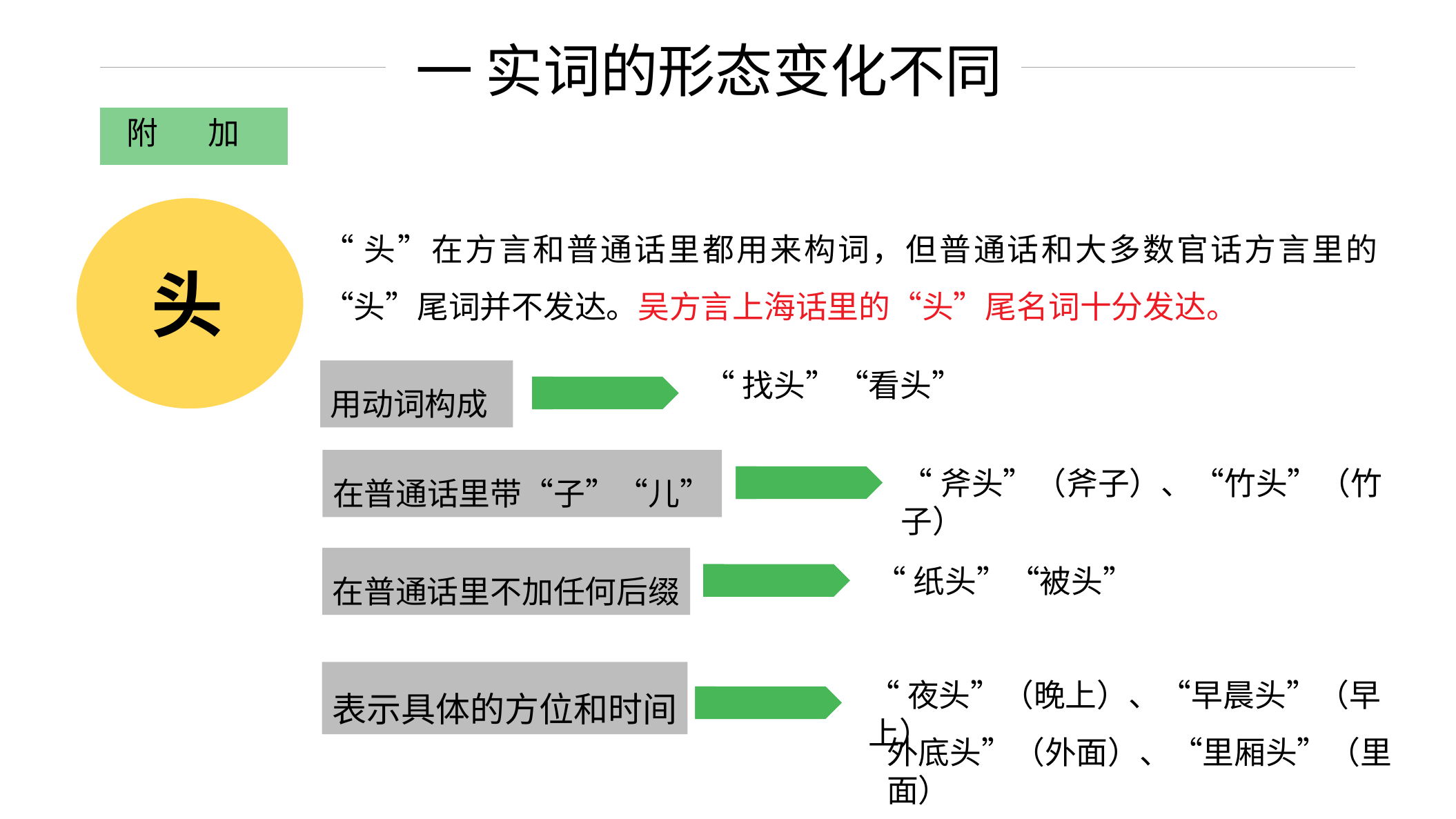

一 实词的形态变化不同

附       加

“头”在方言和普通话里都用来构词，但普通话和大多数官话方言里的“头”尾词并不发达。吴方言上海话里的“头”尾名词十分发达。
头
用动词构成
“找头”“看头”

西    方
在普通话里带“子”“儿”
“斧头”（斧子）、“竹头”（竹子）

在普通话里不加任何后缀
“纸头”“被头”

表示具体的方位和时间
“夜头”（晚上）、“早晨头”（早上）

外底头”（外面）、“里厢头”（里面）